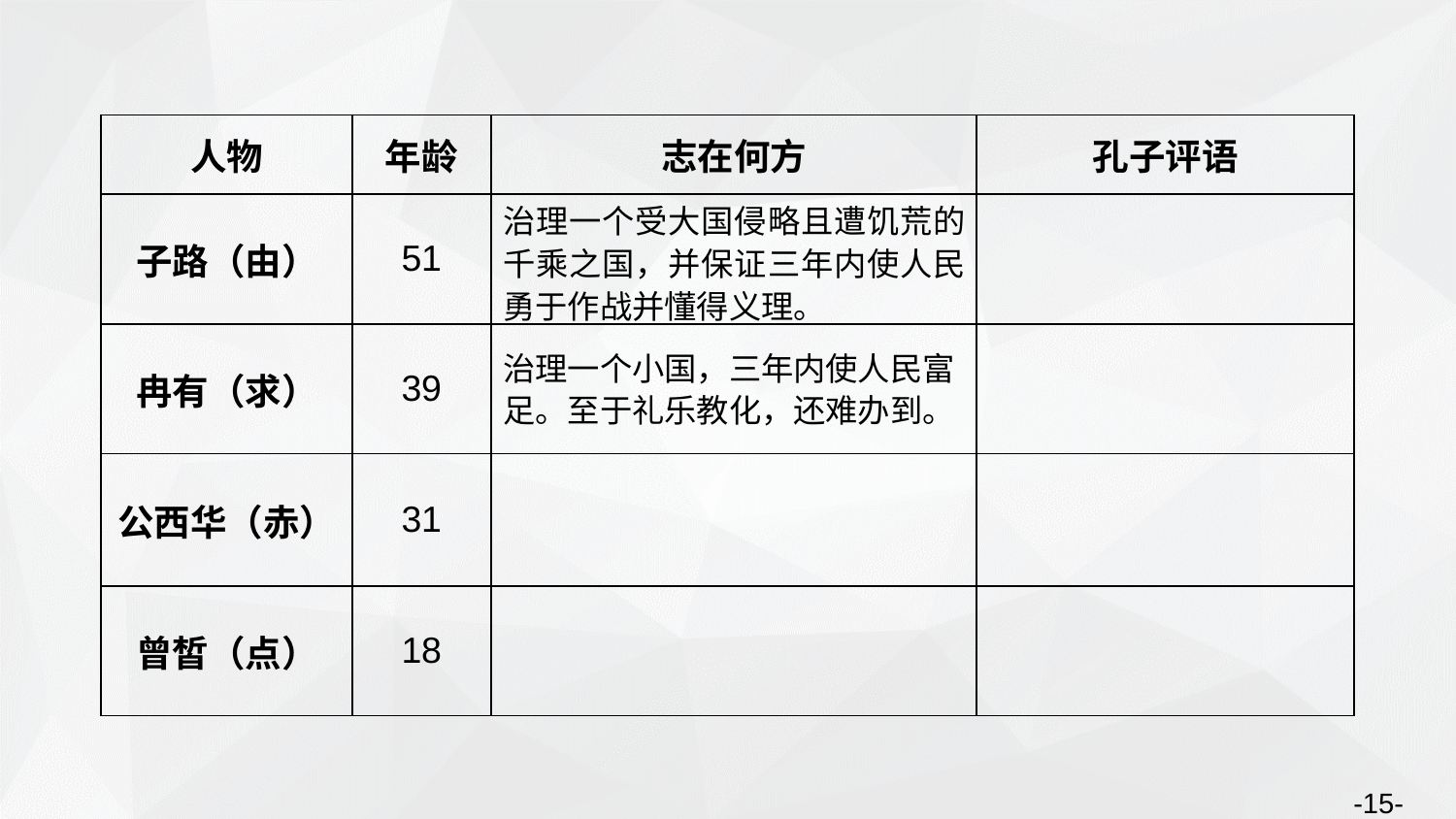

| 人物 | 年龄 | 志在何方 | 孔子评语 |
| --- | --- | --- | --- |
| 子路（由） | 51 |  |  |
| 冉有（求） | 39 |  |  |
| 公西华（赤） | 31 |  |  |
| 曾皙（点） | 18 |  |  |
治理一个受大国侵略且遭饥荒的千乘之国，并保证三年内使人民勇于作战并懂得义理。
治理一个小国，三年内使人民富足。至于礼乐教化，还难办到。
-15-